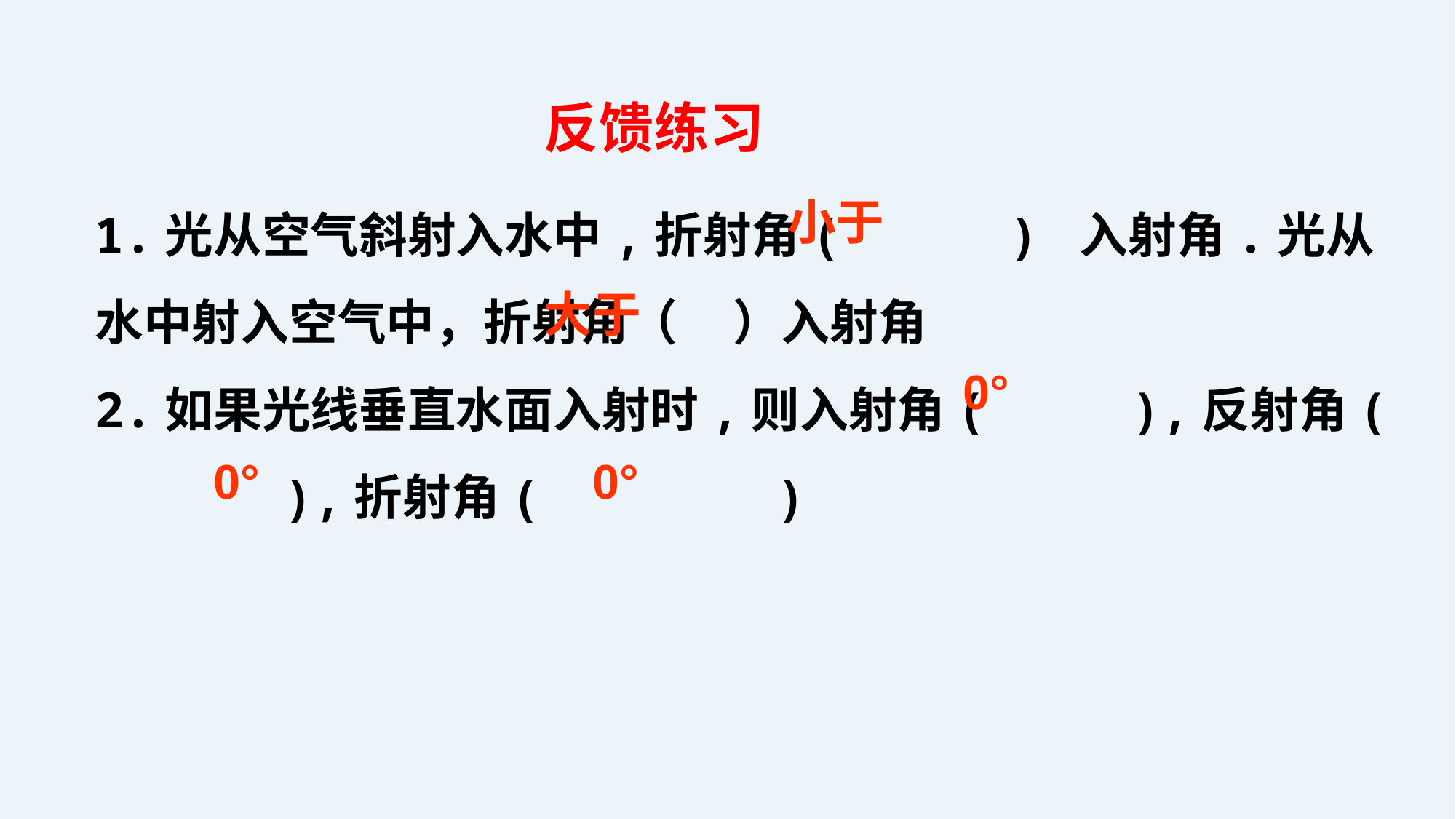

反馈练习
1.光从空气斜射入水中,折射角(　　　) 入射角.光从水中射入空气中，折射角（     ）入射角
2.如果光线垂直水面入射时,则入射角(     ),反射角(           ),折射角(         )
小于
大于
0°
0°
   0°